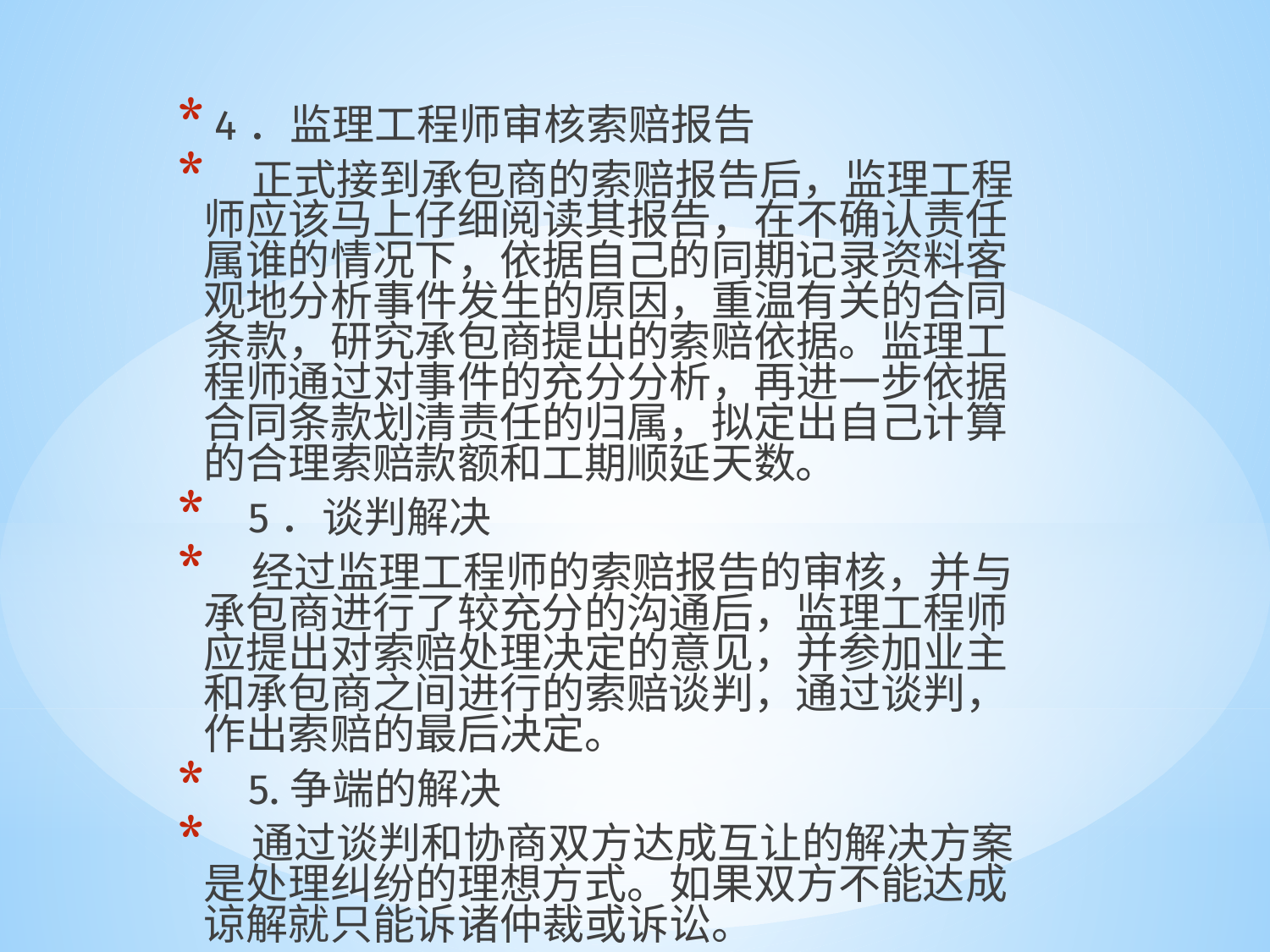

4．监理工程师审核索赔报告
    正式接到承包商的索赔报告后，监理工程师应该马上仔细阅读其报告，在不确认责任属谁的情况下，依据自己的同期记录资料客观地分析事件发生的原因，重温有关的合同条款，研究承包商提出的索赔依据。监理工程师通过对事件的充分分析，再进一步依据合同条款划清责任的归属，拟定出自己计算的合理索赔款额和工期顺延天数。
    5．谈判解决
    经过监理工程师的索赔报告的审核，并与承包商进行了较充分的沟通后，监理工程师应提出对索赔处理决定的意见，并参加业主和承包商之间进行的索赔谈判，通过谈判，作出索赔的最后决定。
    5.争端的解决
    通过谈判和协商双方达成互让的解决方案是处理纠纷的理想方式。如果双方不能达成谅解就只能诉诸仲裁或诉讼。
#